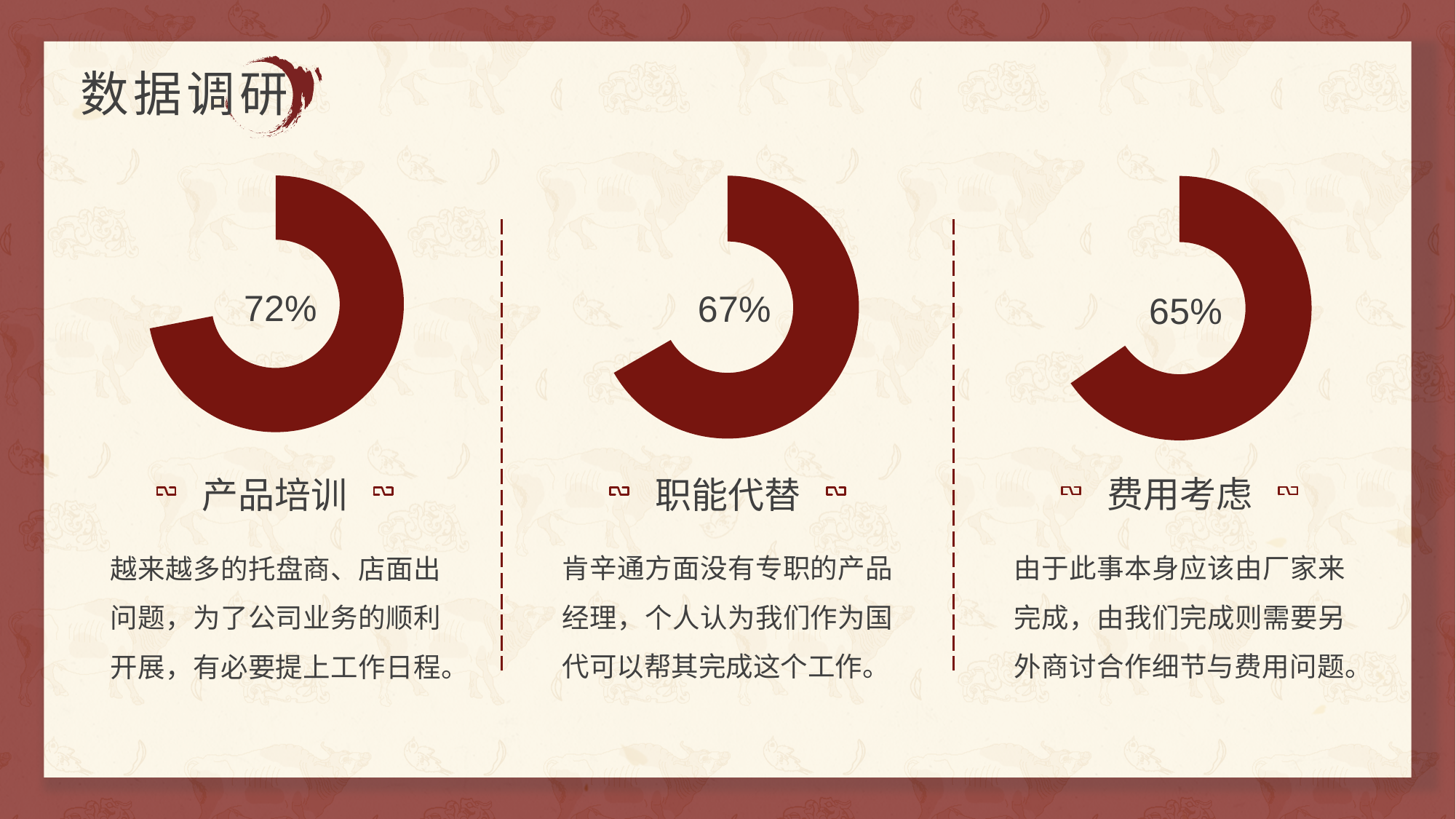

数据调研

### Chart

| Category | 销售额 |
|---|---|
| 第一季度 | 8.2 |
| 第二季度 | 3.2 |
产品培训
越来越多的托盘商、店面出问题，为了公司业务的顺利开展，有必要提上工作日程。

### Chart

| Category | 销售额 |
|---|---|
| 第一季度 | 6.4 |
| 第二季度 | 3.2 |
职能代替
肯辛通方面没有专职的产品经理，个人认为我们作为国代可以帮其完成这个工作。

### Chart

| Category | 销售额 |
|---|---|
| 第一季度 | 6.8 |
| 第二季度 | 3.6 |
费用考虑
由于此事本身应该由厂家来完成，由我们完成则需要另外商讨合作细节与费用问题。